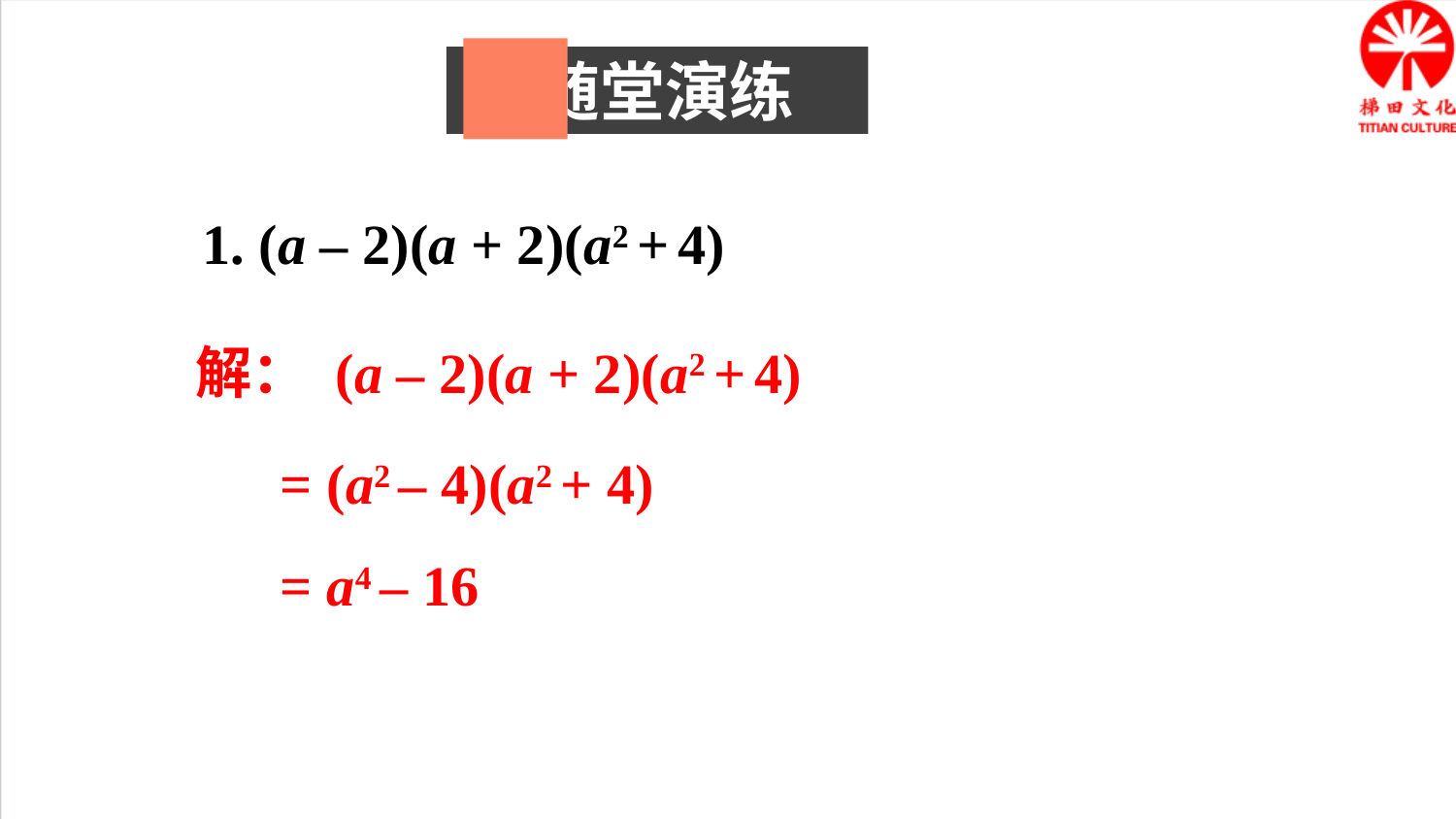

随堂演练
1. (a – 2)(a + 2)(a2 + 4)
解： (a – 2)(a + 2)(a2 + 4)
      = (a2 – 4)(a2 + 4)
      = a4 – 16